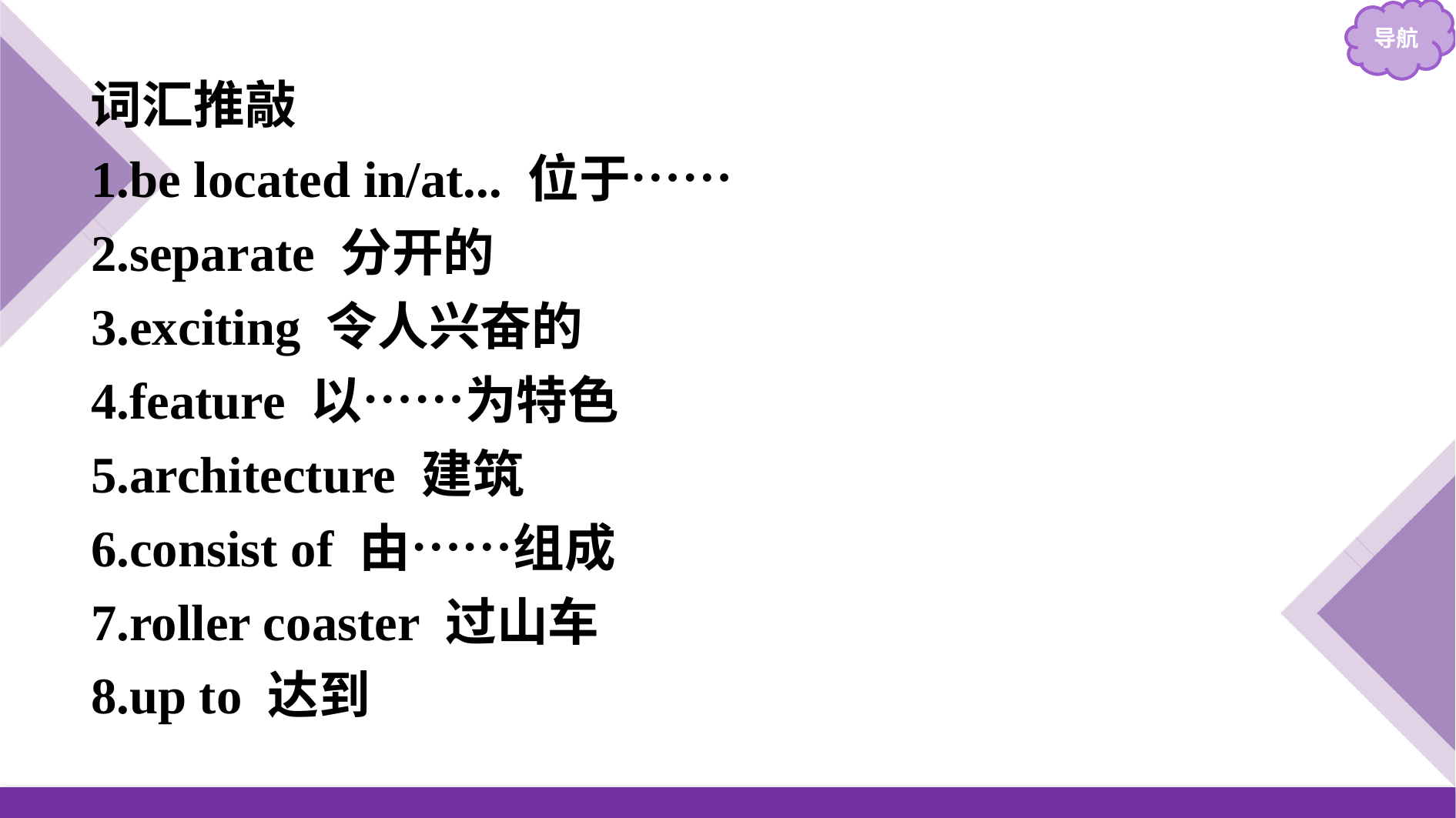

词汇推敲
1.be located in/at... 位于……
2.separate 分开的
3.exciting 令人兴奋的
4.feature 以……为特色
5.architecture 建筑
6.consist of 由……组成
7.roller coaster 过山车
8.up to 达到